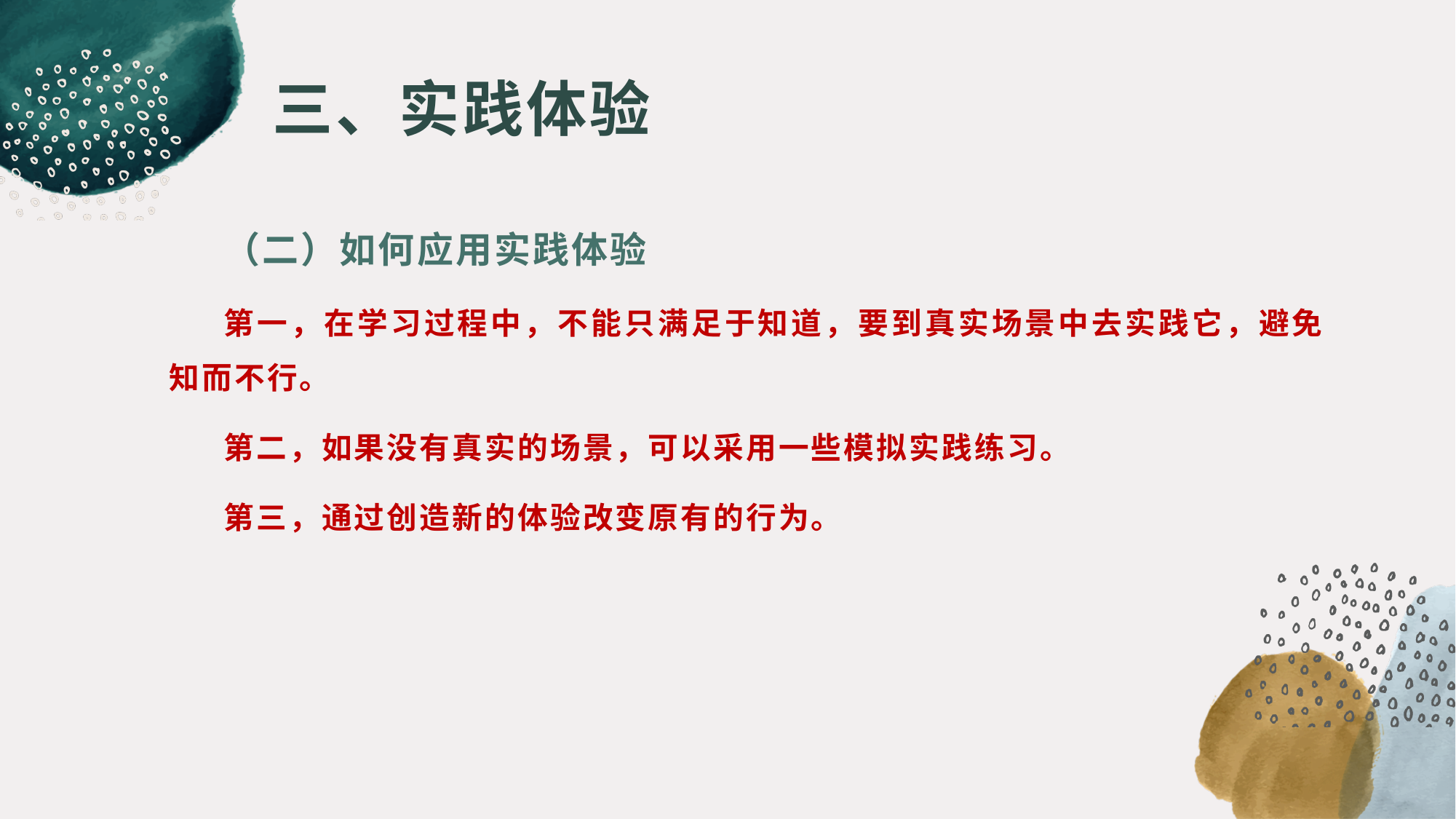

# 三、实践体验
（二）如何应用实践体验
第一，在学习过程中，不能只满足于知道，要到真实场景中去实践它，避免知而不行。
第二，如果没有真实的场景，可以采用一些模拟实践练习。
第三，通过创造新的体验改变原有的行为。